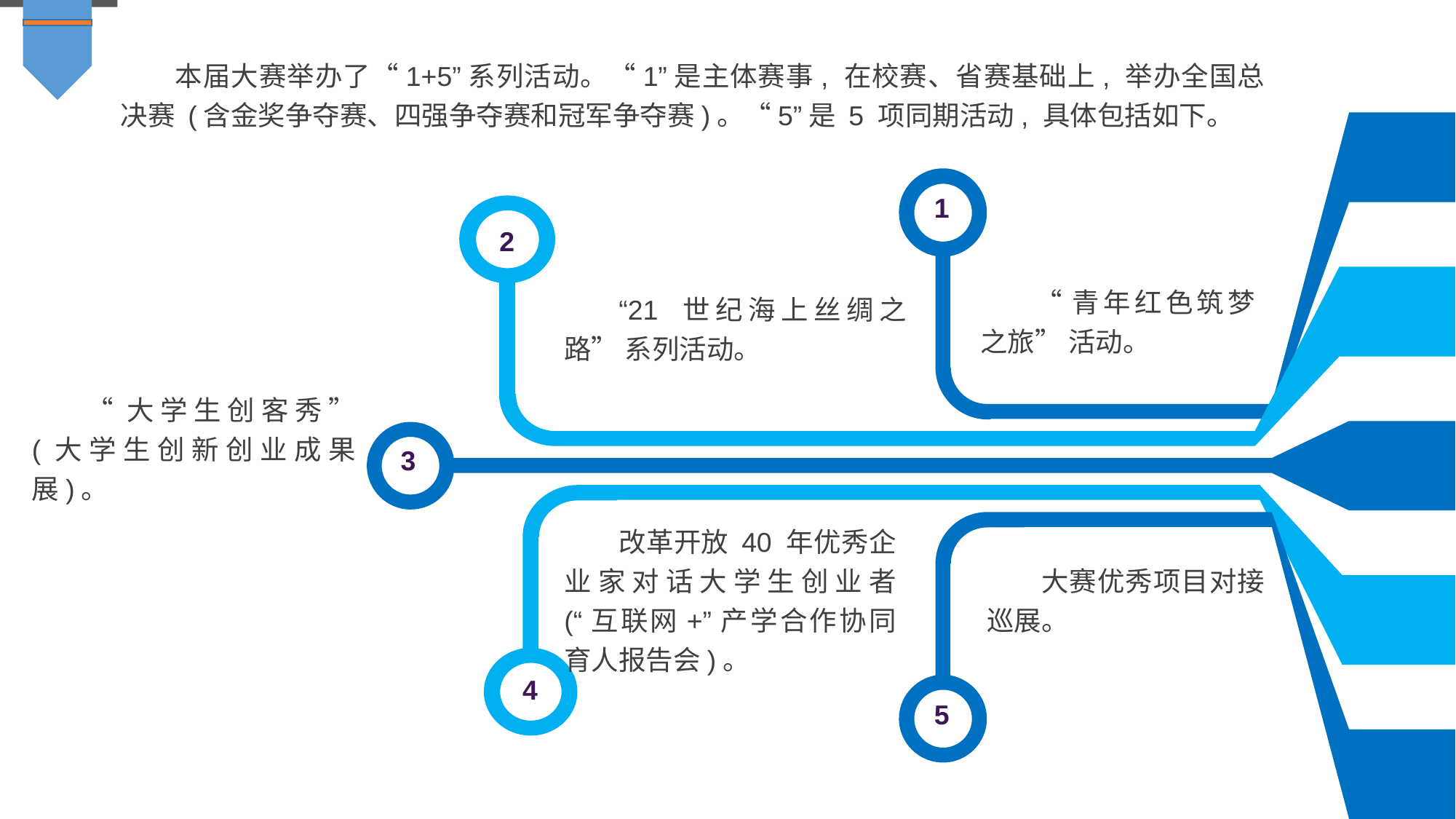

本届大赛举办了“1+5”系列活动。“1”是主体赛事, 在校赛、省赛基础上, 举办全国总决赛 (含金奖争夺赛、四强争夺赛和冠军争夺赛)。“5”是 5 项同期活动, 具体包括如下。

1

2
“青年红色筑梦之旅” 活动。
“21 世纪海上丝绸之路” 系列活动。
“大学生创客秀” (大学生创新创业成果展)。

3

改革开放 40 年优秀企业家对话大学生创业者 (“互联网+”产学合作协同育人报告会)。
大赛优秀项目对接巡展。
4
5